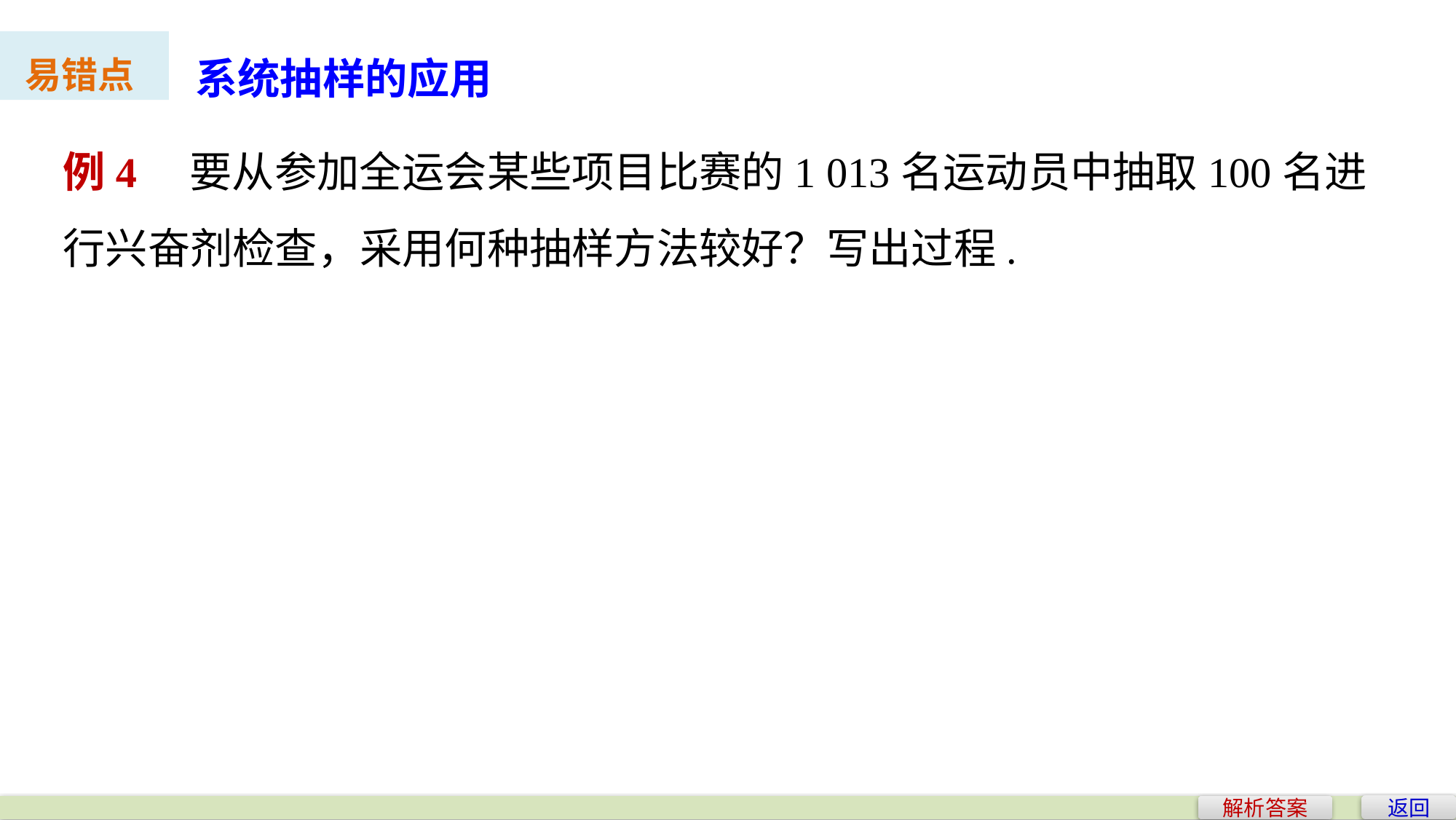

系统抽样的应用

易错点
例4　要从参加全运会某些项目比赛的1 013名运动员中抽取100名进行兴奋剂检查，采用何种抽样方法较好？写出过程.
返回
解析答案